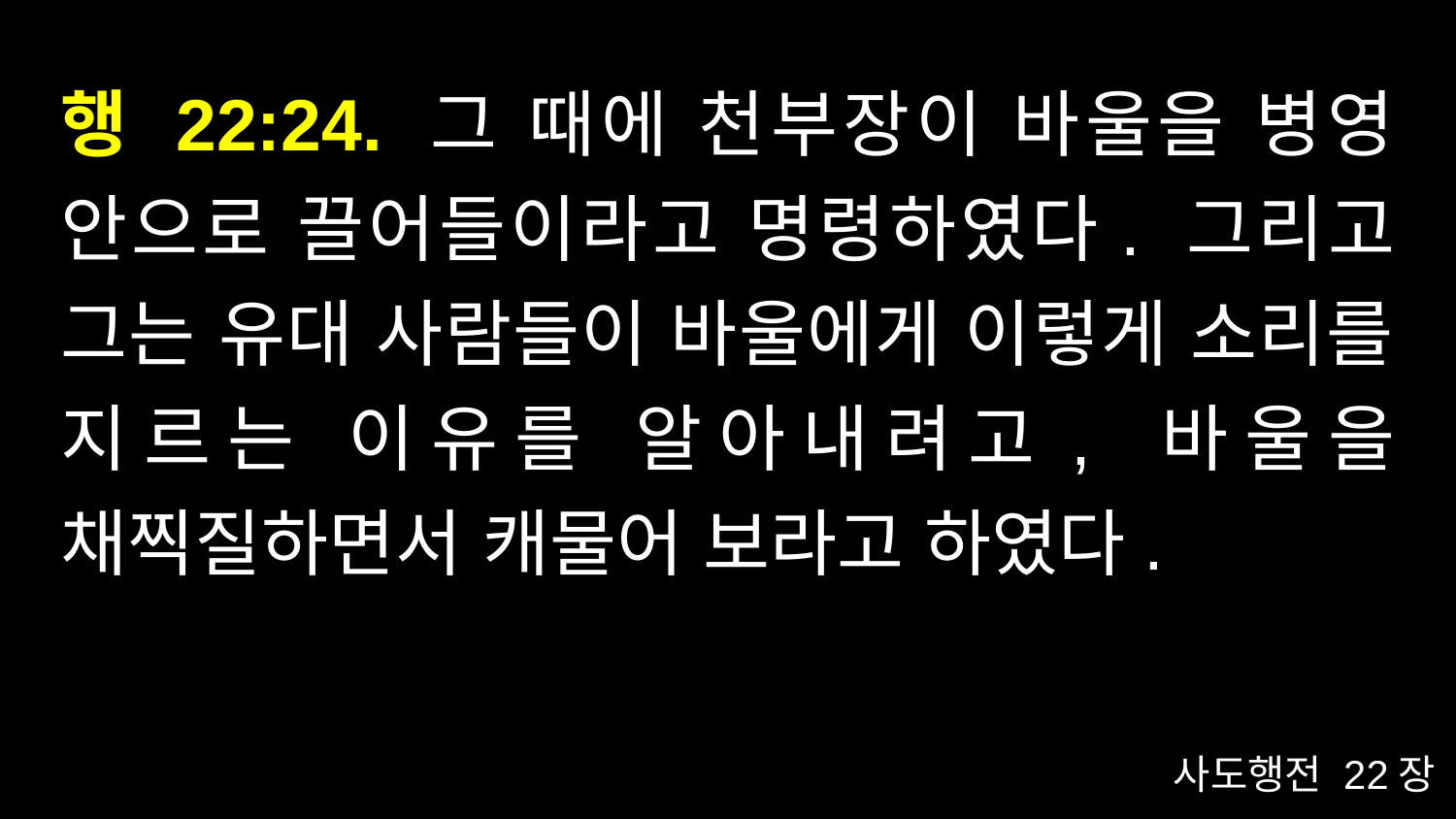

# 행 22:24. 그 때에 천부장이 바울을 병영 안으로 끌어들이라고 명령하였다. 그리고 그는 유대 사람들이 바울에게 이렇게 소리를 지르는 이유를 알아내려고, 바울을 채찍질하면서 캐물어 보라고 하였다.
사도행전 22장